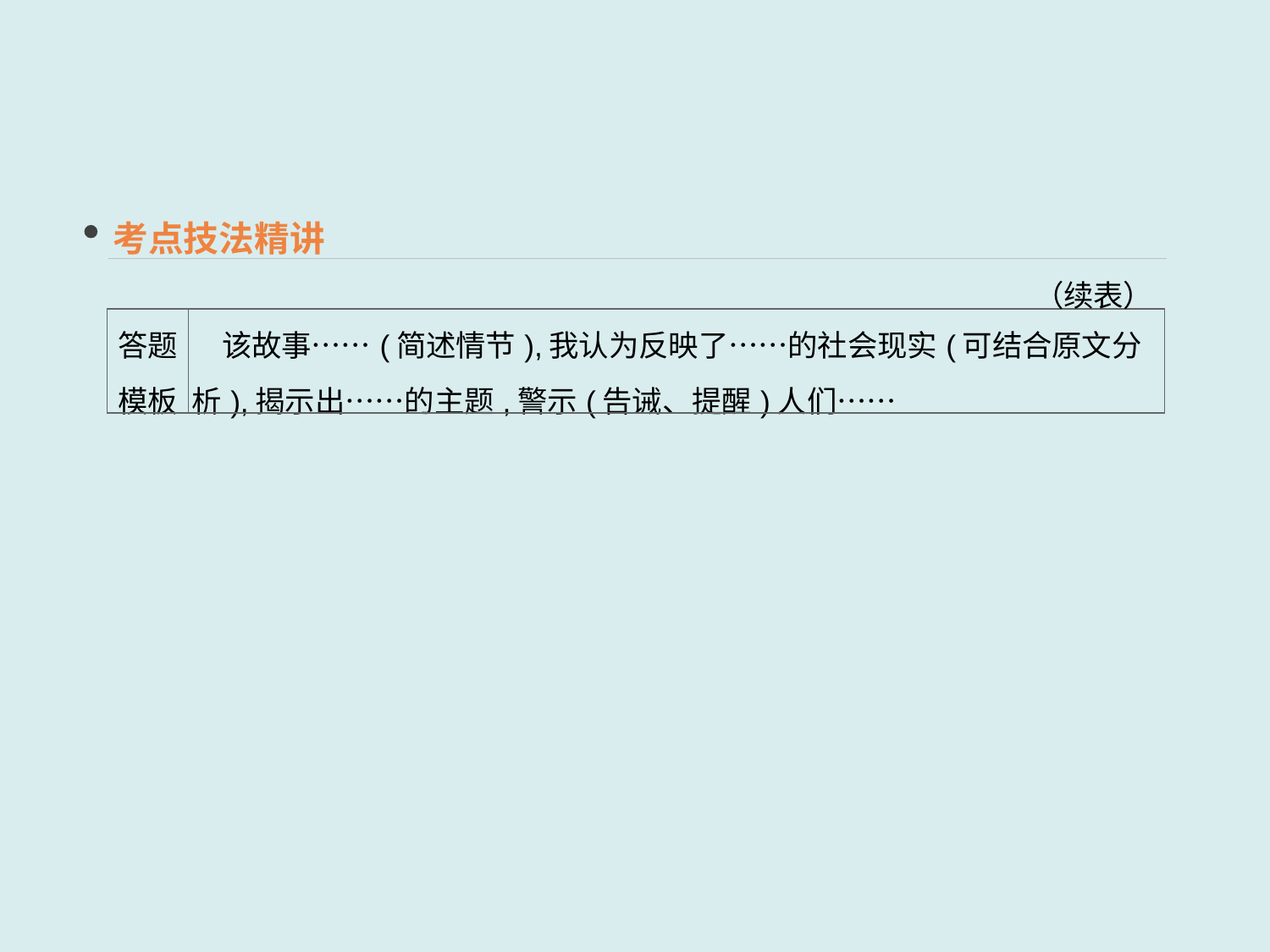

考点技法精讲

（续表）
| 答题 模板 | 该故事……(简述情节),我认为反映了……的社会现实(可结合原文分析),揭示出……的主题,警示(告诫、提醒)人们…… |
| --- | --- |